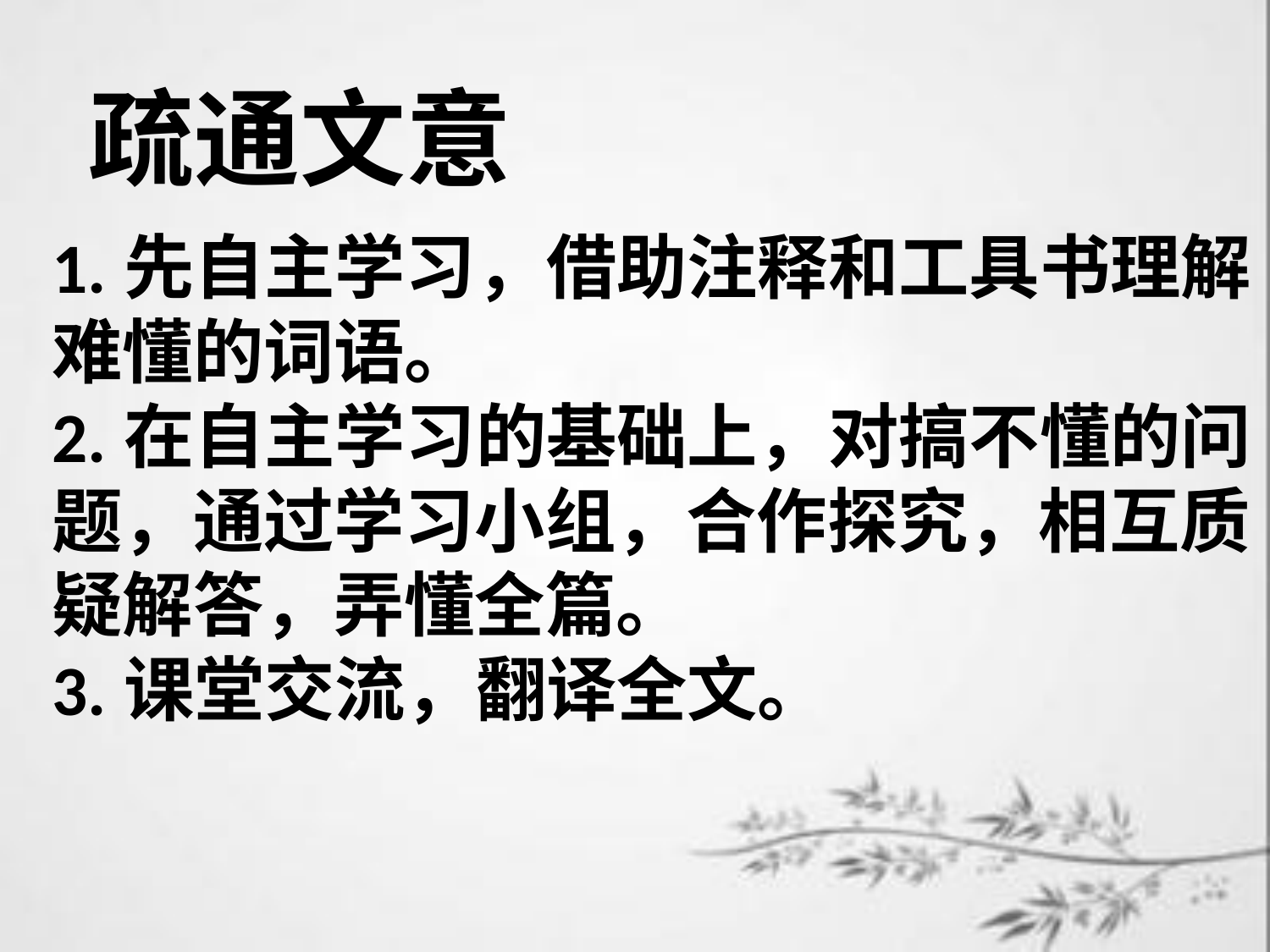

疏通文意
1.先自主学习，借助注释和工具书理解难懂的词语。
2.在自主学习的基础上，对搞不懂的问题，通过学习小组，合作探究，相互质疑解答，弄懂全篇。
3.课堂交流，翻译全文。